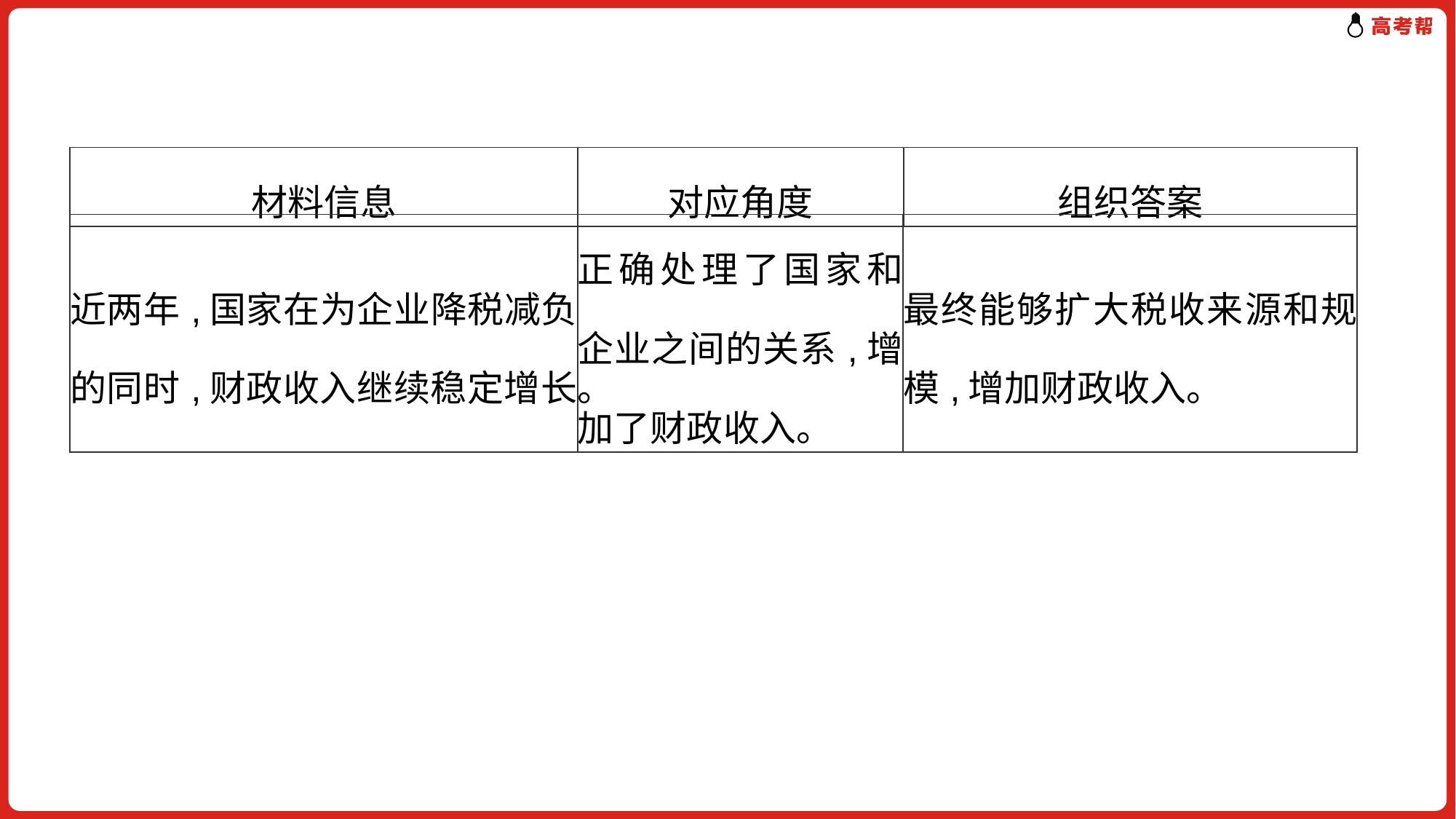

| 材料信息 | 对应角度 | 组织答案 |
| --- | --- | --- |
| 近两年,国家在为企业降税减负的同时,财政收入继续稳定增长。 | 正确处理了国家和企业之间的关系,增加了财政收入。 | 最终能够扩大税收来源和规模,增加财政收入。 |
| --- | --- | --- |